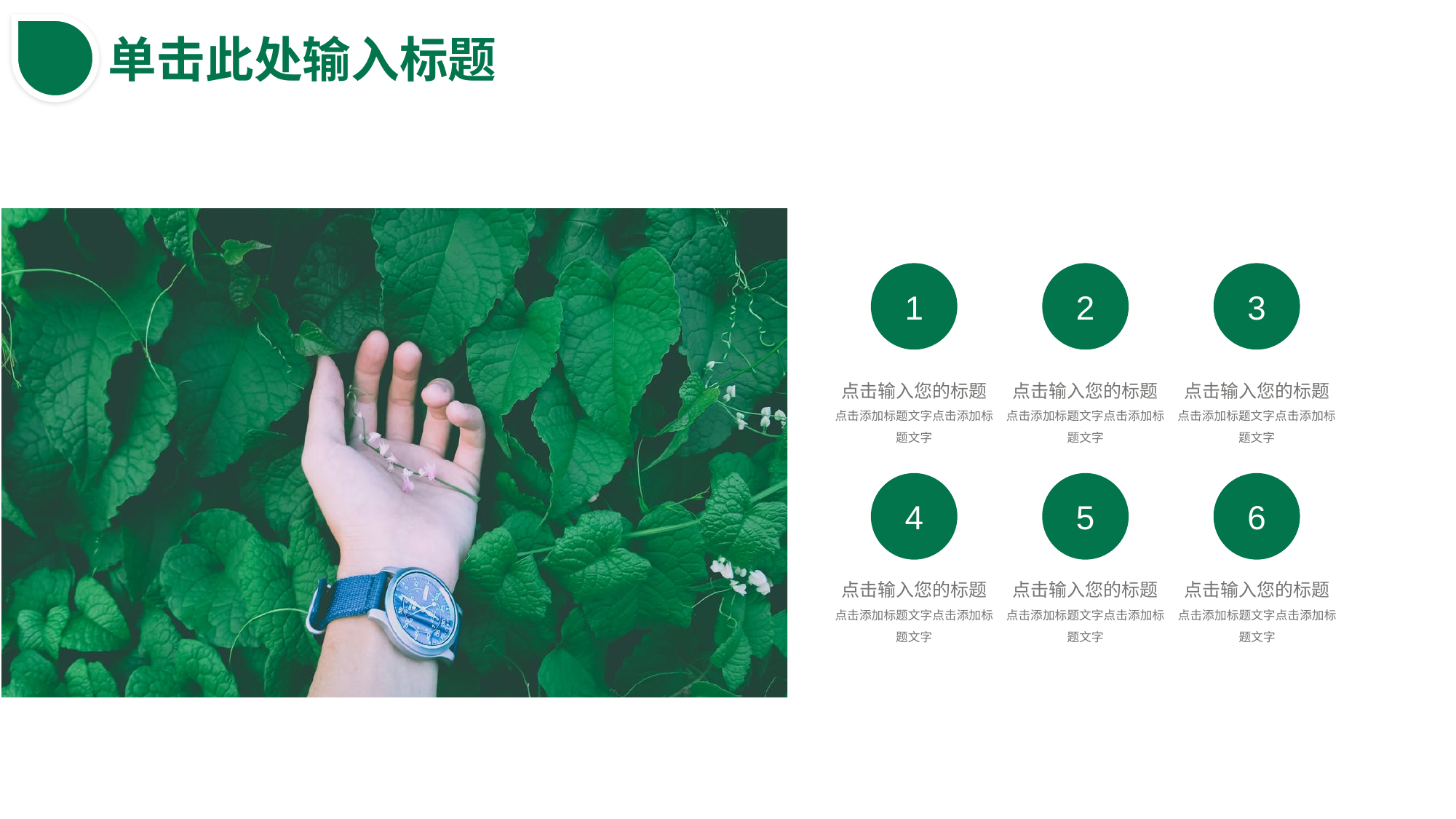

单击此处输入标题

1
2
3
点击输入您的标题
点击添加标题文字点击添加标题文字

点击输入您的标题
点击添加标题文字点击添加标题文字
点击输入您的标题
点击添加标题文字点击添加标题文字
4
5
6
点击输入您的标题
点击添加标题文字点击添加标题文字
点击输入您的标题
点击添加标题文字点击添加标题文字
点击输入您的标题
点击添加标题文字点击添加标题文字